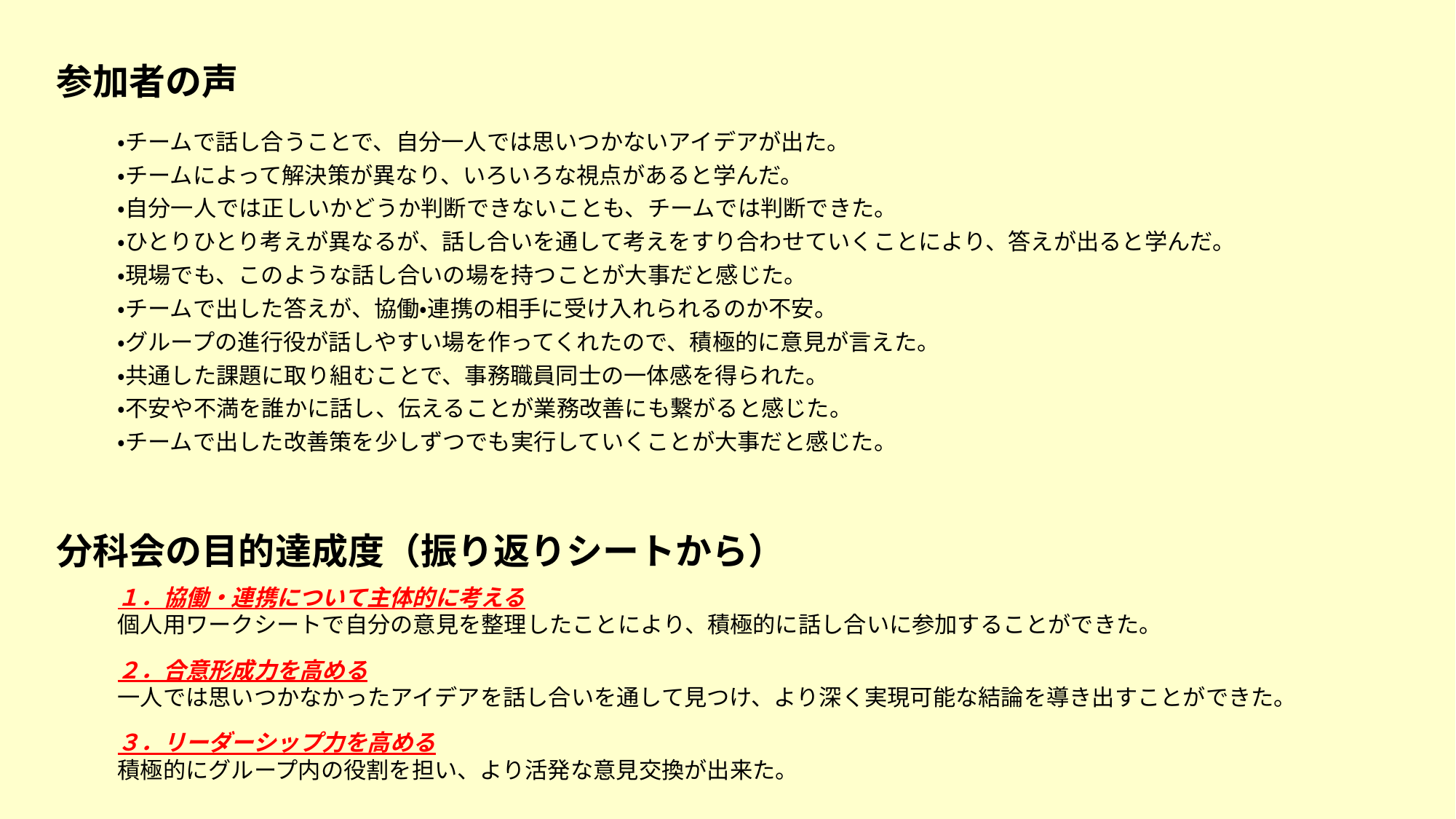

参加者の声
・チームで話し合うことで、自分一人では思いつかないアイデアが出た。
・チームによって解決策が異なり、いろいろな視点があると学んだ。
・自分一人では正しいかどうか判断できないことも、チームでは判断できた。
・ひとりひとり考えが異なるが、話し合いを通して考えをすり合わせていくことにより、答えが出ると学んだ。
・現場でも、このような話し合いの場を持つことが大事だと感じた。
・チームで出した答えが、協働・連携の相手に受け入れられるのか不安。
・グループの進行役が話しやすい場を作ってくれたので、積極的に意見が言えた。
・共通した課題に取り組むことで、事務職員同士の一体感を得られた。
・不安や不満を誰かに話し、伝えることが業務改善にも繋がると感じた。
・チームで出した改善策を少しずつでも実行していくことが大事だと感じた。

分科会の目的達成度（振り返りシートから）
１．協働・連携について主体的に考える
個人用ワークシートで自分の意見を整理したことにより、積極的に話し合いに参加することができた。

２．合意形成力を高める
一人では思いつかなかったアイデアを話し合いを通して見つけ、より深く実現可能な結論を導き出すことができた。

３．リーダーシップ力を高める
積極的にグループ内の役割を担い、より活発な意見交換が出来た。